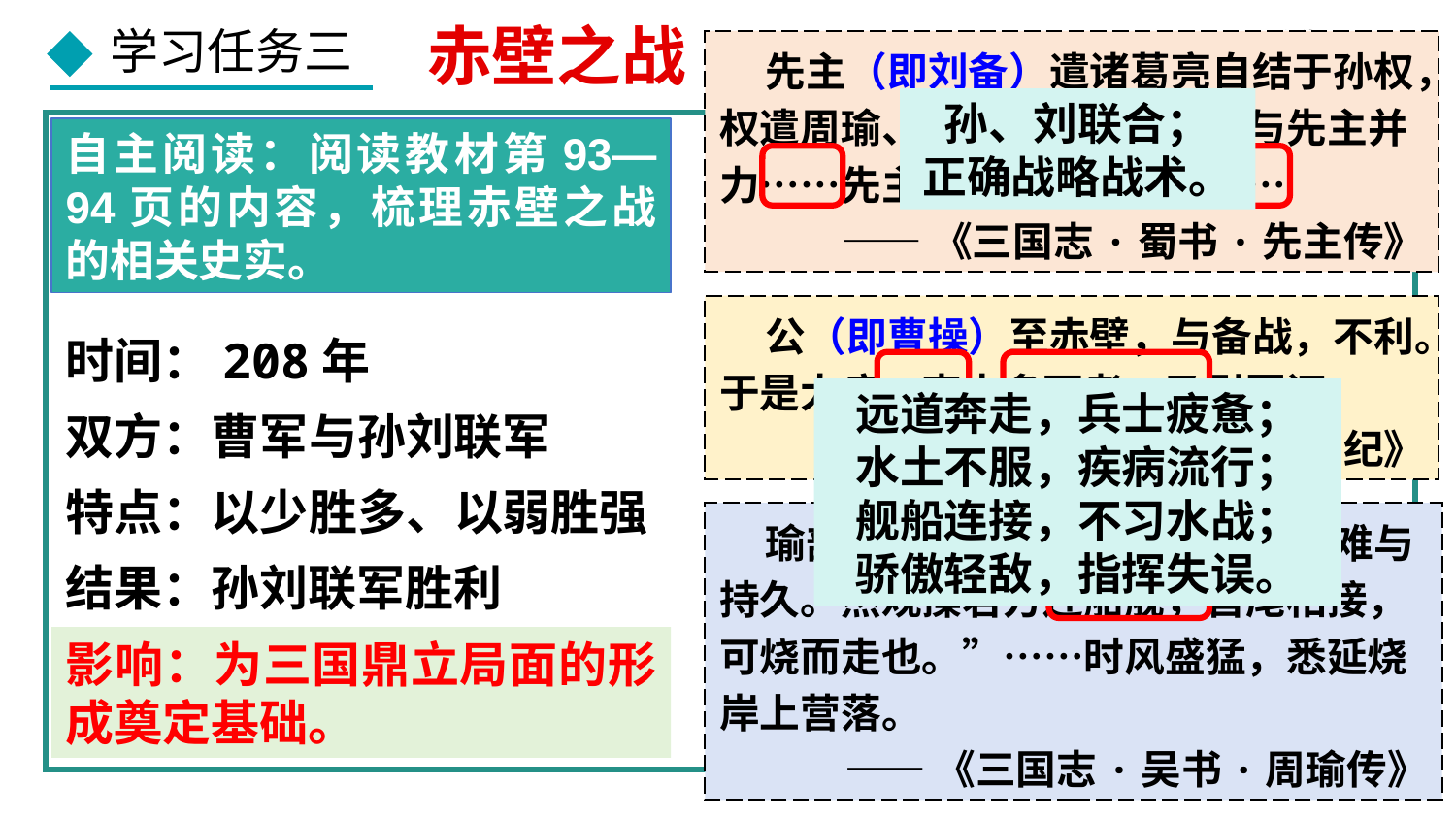

赤壁之战
    先主（即刘备）遣诸葛亮自结于孙权，权遣周瑜、程普等水军数万，与先主并力……先主与吴军水陆并进……
    ——《三国志·蜀书·先主传》
孙、刘联合；
正确战略战术。
自主阅读：阅读教材第93—94页的内容，梳理赤壁之战的相关史实。

    公（即曹操）至赤壁，与备战，不利。于是大疫，吏士多死者，乃引军还。
    ——《三国志·魏书·武帝纪》
时间：208年
双方：曹军与孙刘联军
特点：以少胜多、以弱胜强
结果：孙刘联军胜利

远道奔走，兵士疲惫；
水土不服，疾病流行；
舰船连接，不习水战；
骄傲轻敌，指挥失误。
    瑜部将黄盖曰：“今寇众我寡，难与持久。然观操君方连船舰，首尾相接，可烧而走也。”……时风盛猛，悉延烧岸上营落。
    ——《三国志·吴书·周瑜传》

影响：为三国鼎立局面的形成奠定基础。